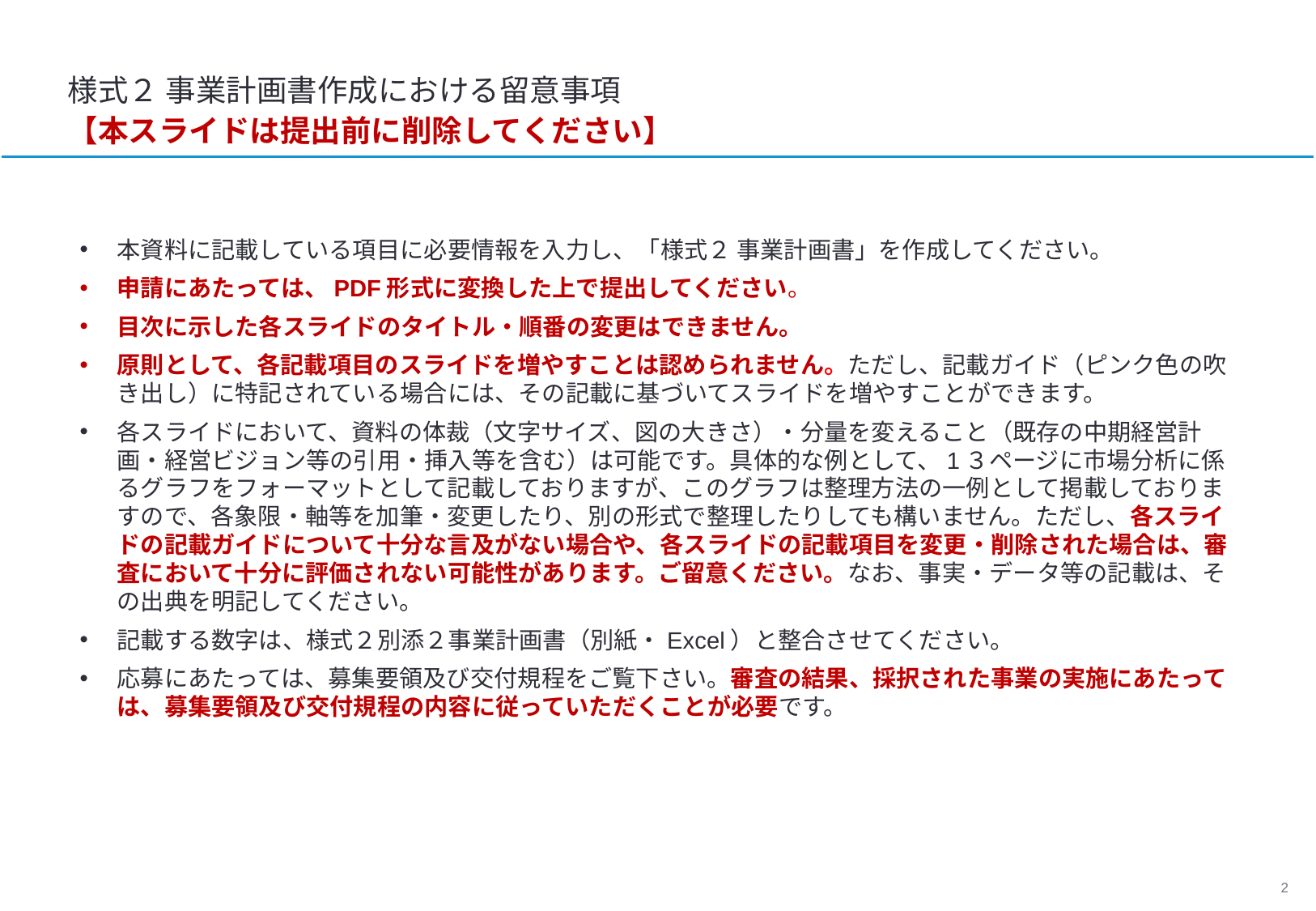

様式２ 事業計画書作成における留意事項
【本スライドは提出前に削除してください】
本資料に記載している項目に必要情報を入力し、「様式２ 事業計画書」を作成してください。
申請にあたっては、PDF形式に変換した上で提出してください。
目次に示した各スライドのタイトル・順番の変更はできません。
原則として、各記載項目のスライドを増やすことは認められません。ただし、記載ガイド（ピンク色の吹き出し）に特記されている場合には、その記載に基づいてスライドを増やすことができます。
各スライドにおいて、資料の体裁（文字サイズ、図の大きさ）・分量を変えること（既存の中期経営計画・経営ビジョン等の引用・挿入等を含む）は可能です。具体的な例として、1３ページに市場分析に係るグラフをフォーマットとして記載しておりますが、このグラフは整理方法の一例として掲載しておりますので、各象限・軸等を加筆・変更したり、別の形式で整理したりしても構いません。ただし、各スライドの記載ガイドについて十分な言及がない場合や、各スライドの記載項目を変更・削除された場合は、審査において十分に評価されない可能性があります。ご留意ください。なお、事実・データ等の記載は、その出典を明記してください。
記載する数字は、様式２別添２事業計画書（別紙・Excel）と整合させてください。
応募にあたっては、募集要領及び交付規程をご覧下さい。審査の結果、採択された事業の実施にあたっては、募集要領及び交付規程の内容に従っていただくことが必要です。